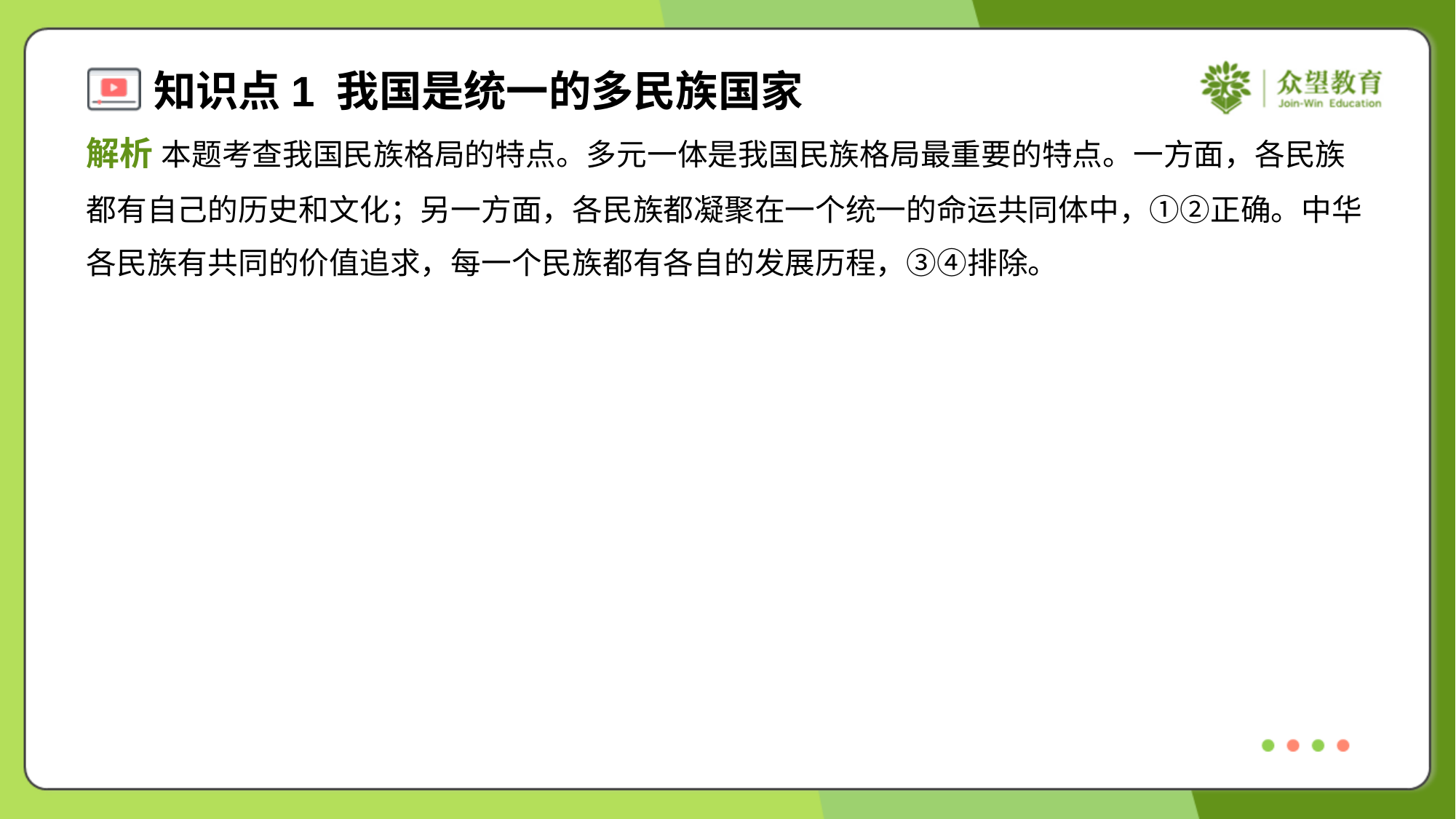

解析 本题考查我国民族格局的特点。多元一体是我国民族格局最重要的特点。一方面，各民族
都有自己的历史和文化；另一方面，各民族都凝聚在一个统一的命运共同体中，①②正确。中华
各民族有共同的价值追求，每一个民族都有各自的发展历程，③④排除。